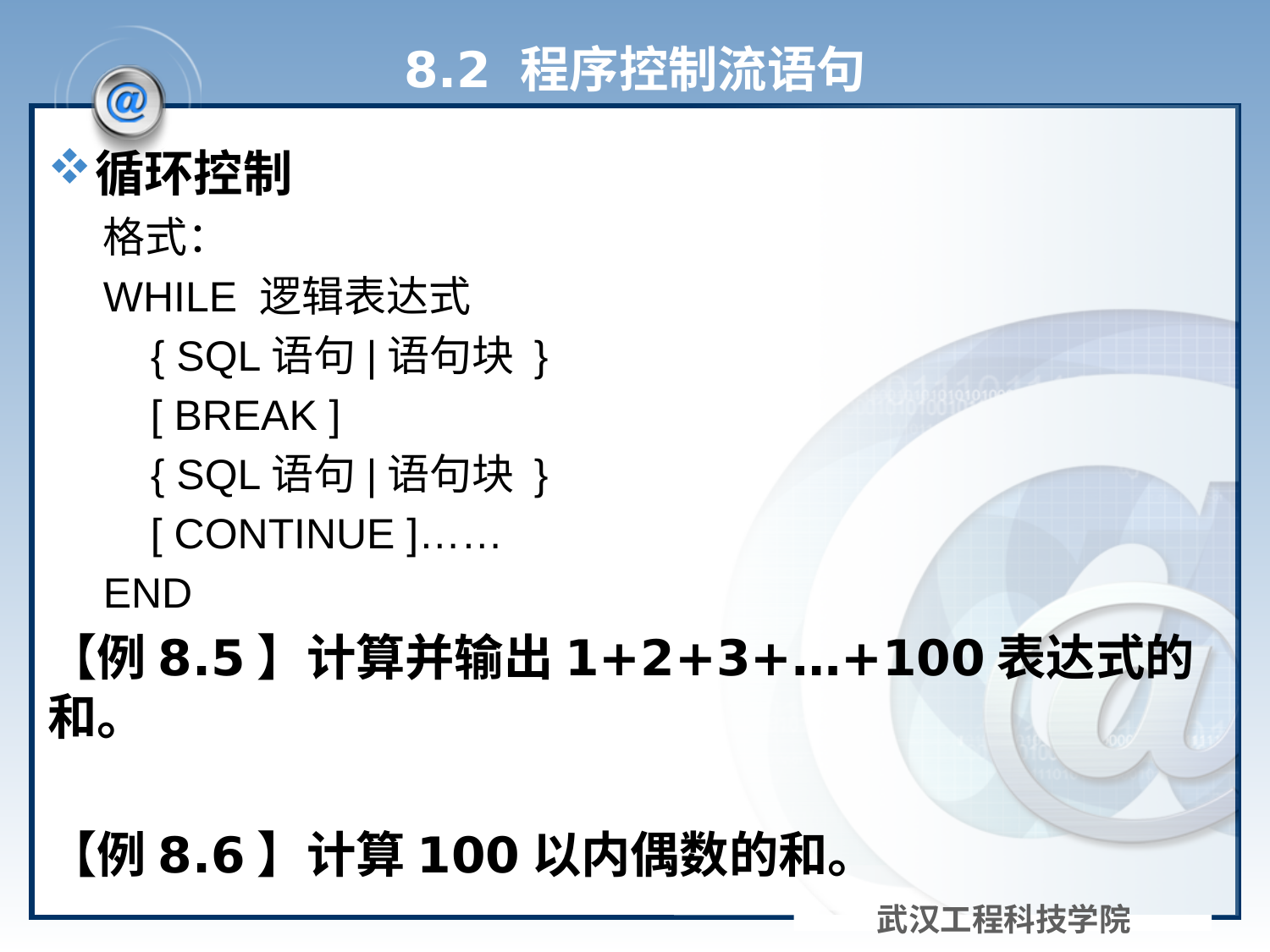

# 8.2 程序控制流语句
循环控制
格式：
WHILE 逻辑表达式
    { SQL语句|语句块 }
    [ BREAK ]
    { SQL语句|语句块 }
    [ CONTINUE ]……
END
【例8.5】计算并输出1+2+3+…+100表达式的和。

【例8.6】计算100以内偶数的和。

武汉工程科技学院